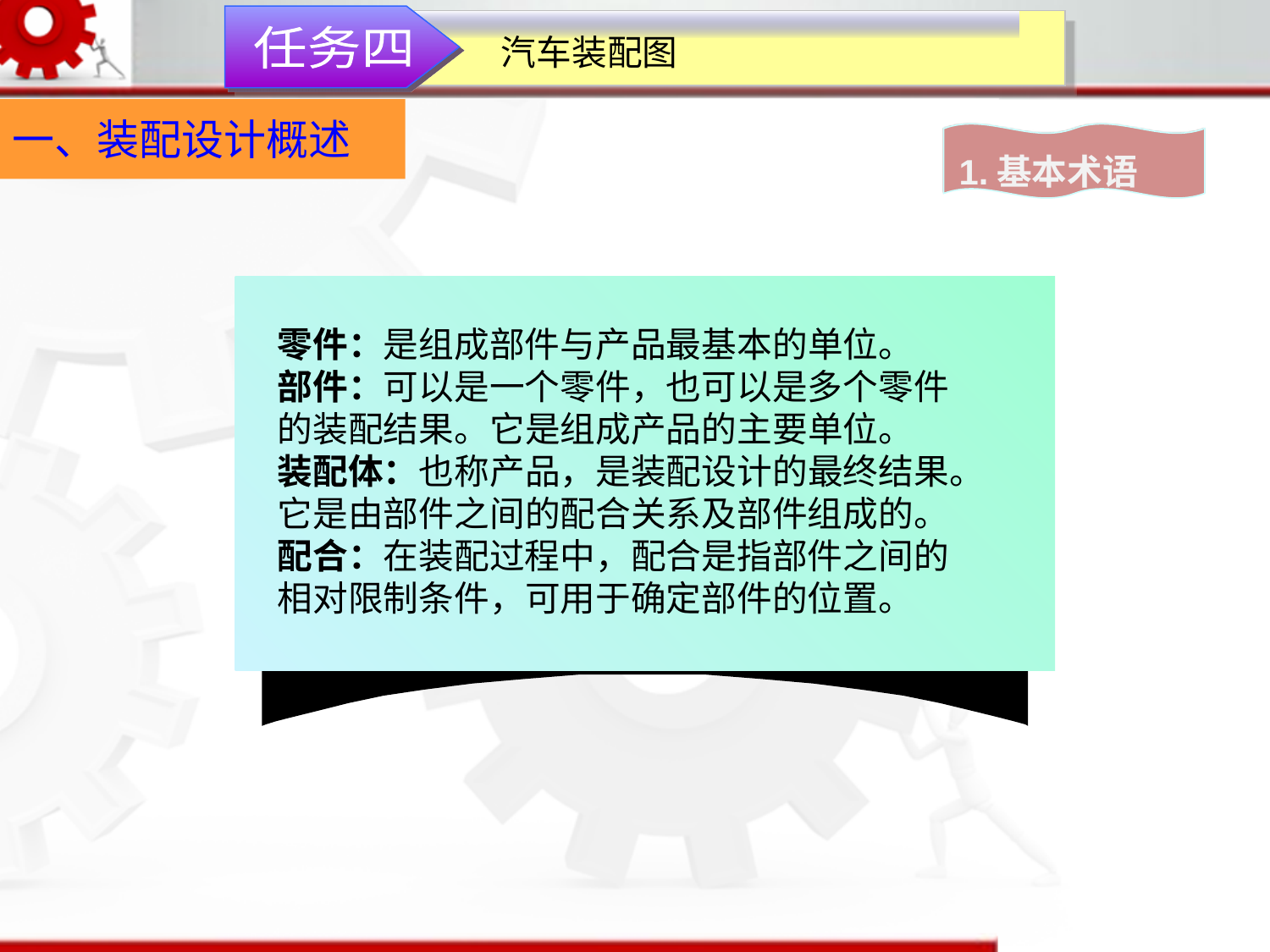

汽车装配图
任务四
一、装配设计概述

1.基本术语

零件：是组成部件与产品最基本的单位。
部件：可以是一个零件，也可以是多个零件的装配结果。它是组成产品的主要单位。
装配体：也称产品，是装配设计的最终结果。它是由部件之间的配合关系及部件组成的。
配合：在装配过程中，配合是指部件之间的相对限制条件，可用于确定部件的位置。